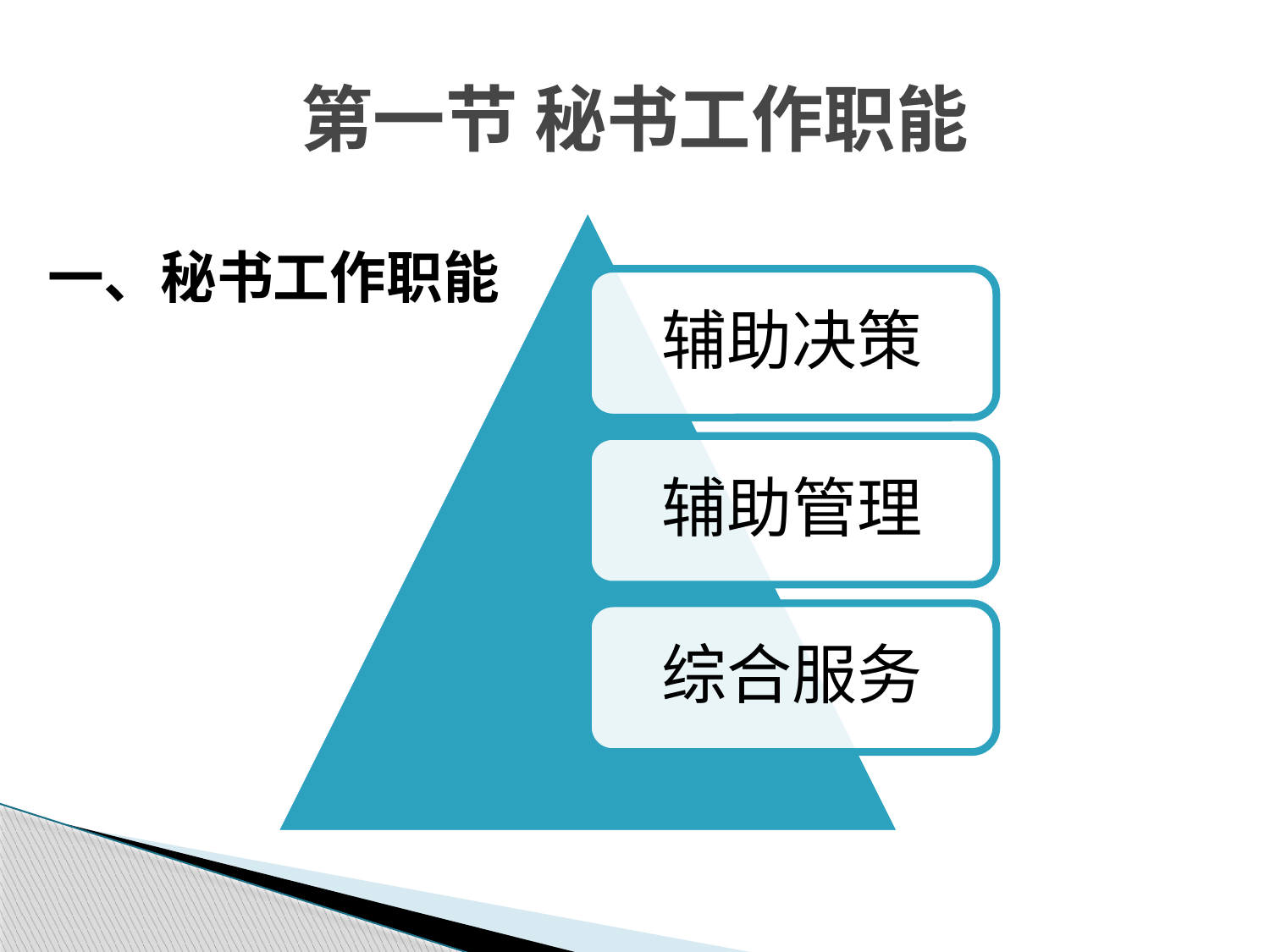

# 第一节 秘书工作职能
辅助决策
辅助管理
综合服务
一、秘书工作职能